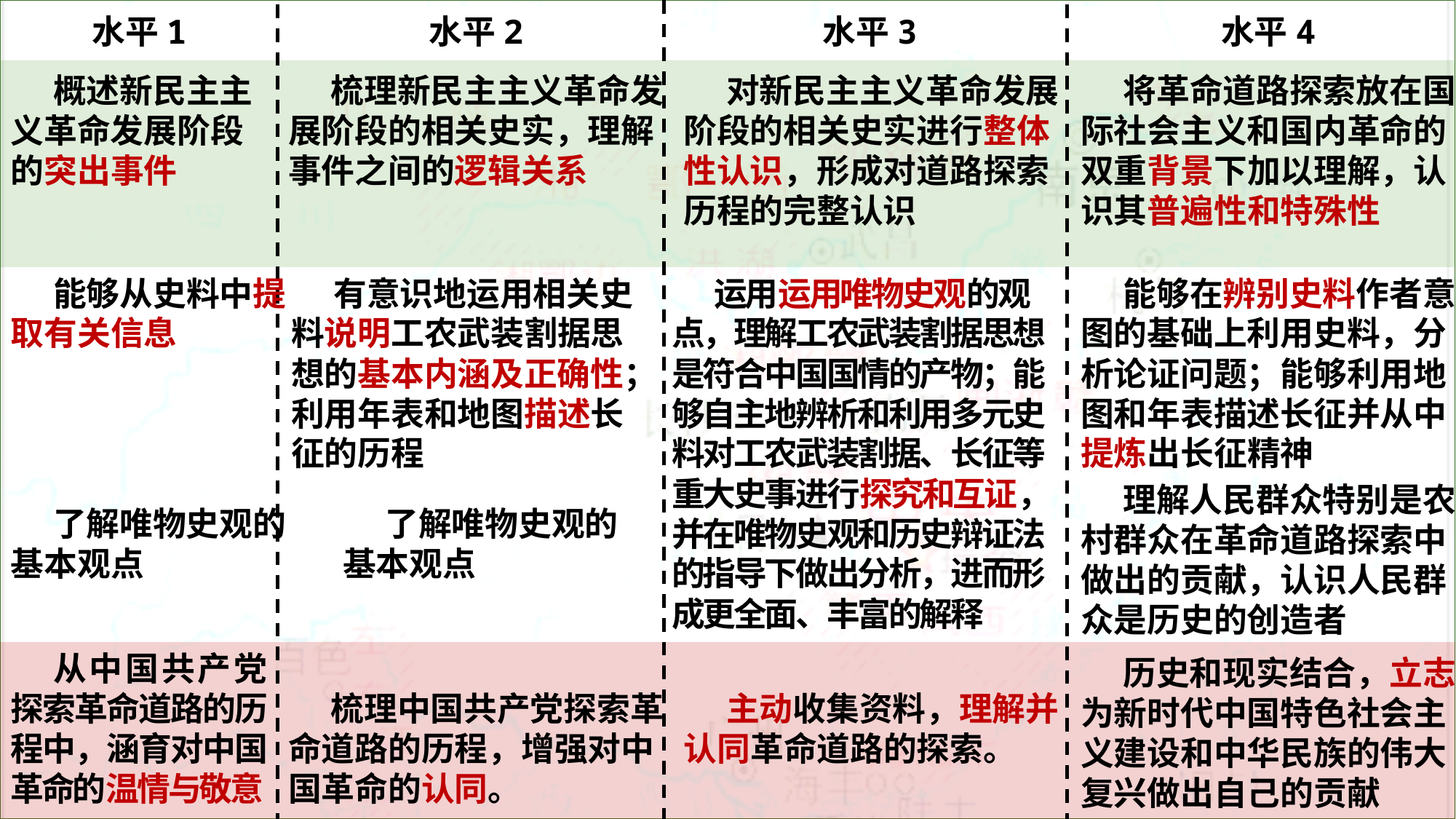

水平1
水平2
水平3
水平4

概述新民主主义革命发展阶段的突出事件
梳理新民主主义革命发展阶段的相关史实，理解事件之间的逻辑关系
对新民主主义革命发展阶段的相关史实进行整体性认识，形成对道路探索历程的完整认识
将革命道路探索放在国际社会主义和国内革命的双重背景下加以理解，认识其普遍性和特殊性
能够从史料中提取有关信息
有意识地运用相关史料说明工农武装割据思想的基本内涵及正确性；利用年表和地图描述长征的历程
运用运用唯物史观的观点，理解工农武装割据思想是符合中国国情的产物；能够自主地辨析和利用多元史料对工农武装割据、长征等重大史事进行探究和互证，并在唯物史观和历史辩证法的指导下做出分析，进而形成更全面、丰富的解释
能够在辨别史料作者意图的基础上利用史料，分析论证问题；能够利用地图和年表描述长征并从中提炼出长征精神
理解人民群众特别是农村群众在革命道路探索中做出的贡献，认识人民群众是历史的创造者
了解唯物史观的基本观点
了解唯物史观的基本观点

从中国共产党探索革命道路的历程中，涵育对中国革命的温情与敬意
历史和现实结合，立志为新时代中国特色社会主义建设和中华民族的伟大复兴做出自己的贡献
梳理中国共产党探索革命道路的历程，增强对中国革命的认同。
主动收集资料，理解并认同革命道路的探索。